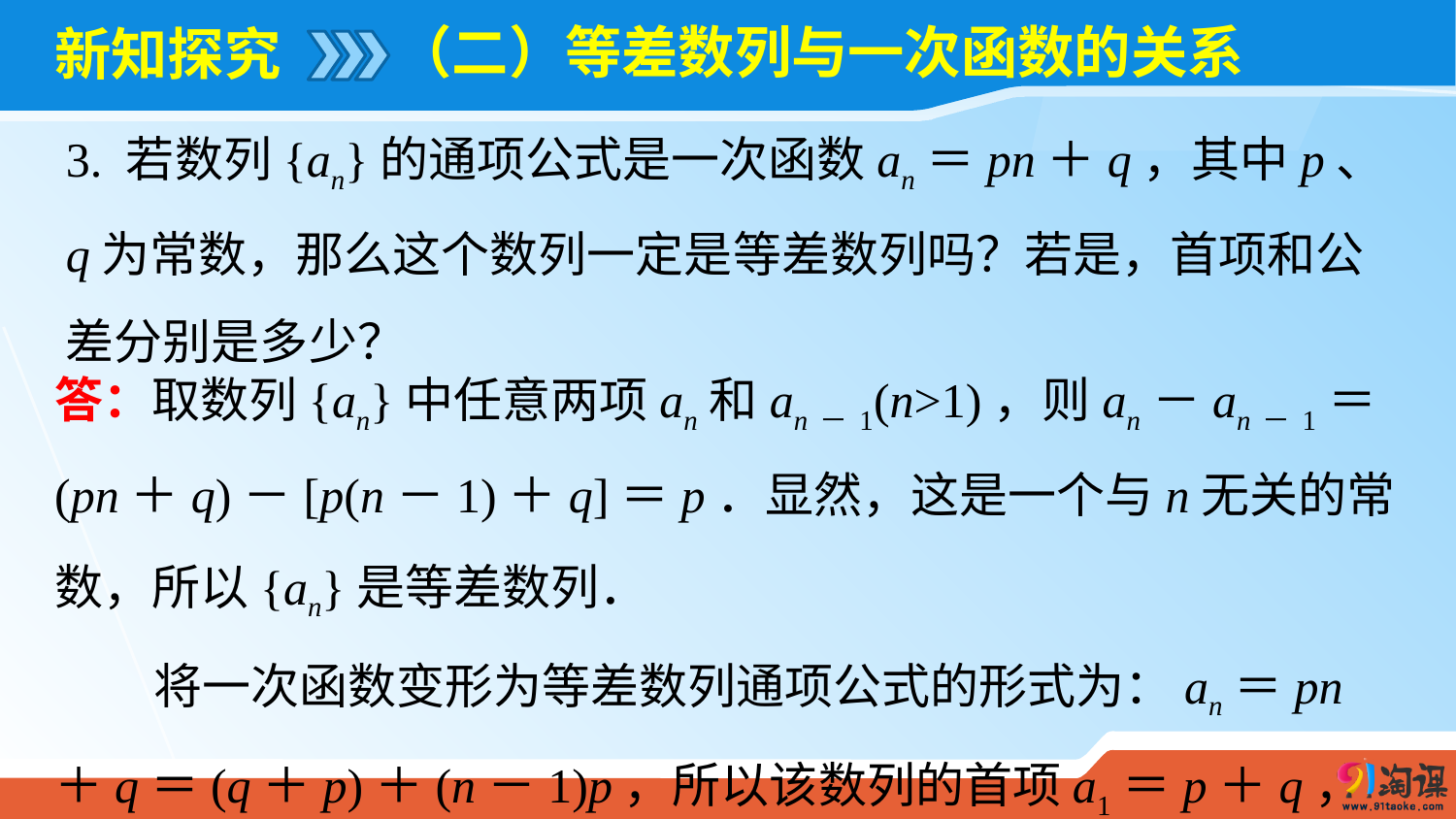

（二）等差数列与一次函数的关系
# 新知探究
3. 若数列{an}的通项公式是一次函数an＝pn＋q，其中p、q为常数，那么这个数列一定是等差数列吗？若是，首项和公差分别是多少？

答：取数列{an}中任意两项an和an－1(n>1)，则an－an－1＝(pn＋q)－[p(n－1)＋q]＝p．显然，这是一个与n无关的常数，所以{an}是等差数列．
        将一次函数变形为等差数列通项公式的形式为：an＝pn＋q＝(q＋p)＋(n－1)p，所以该数列的首项a1＝p＋q，公差d＝p.